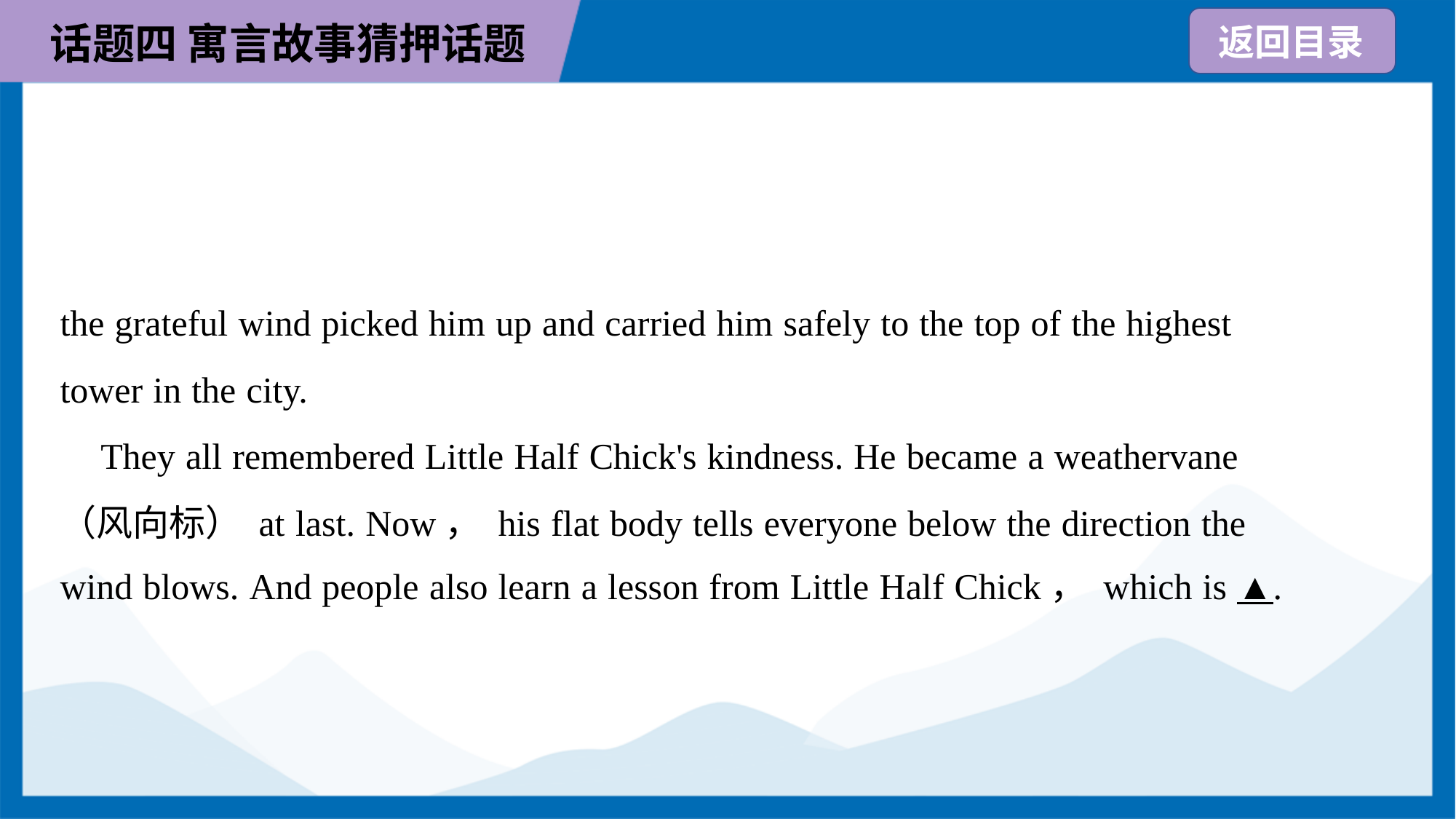

the grateful wind picked him up and carried him safely to the top of the highest
tower in the city.
    They all remembered Little Half Chick's kindness. He became a weathervane
（风向标） at last. Now， his flat body tells everyone below the direction the
wind blows. And people also learn a lesson from Little Half Chick， which is ▲.